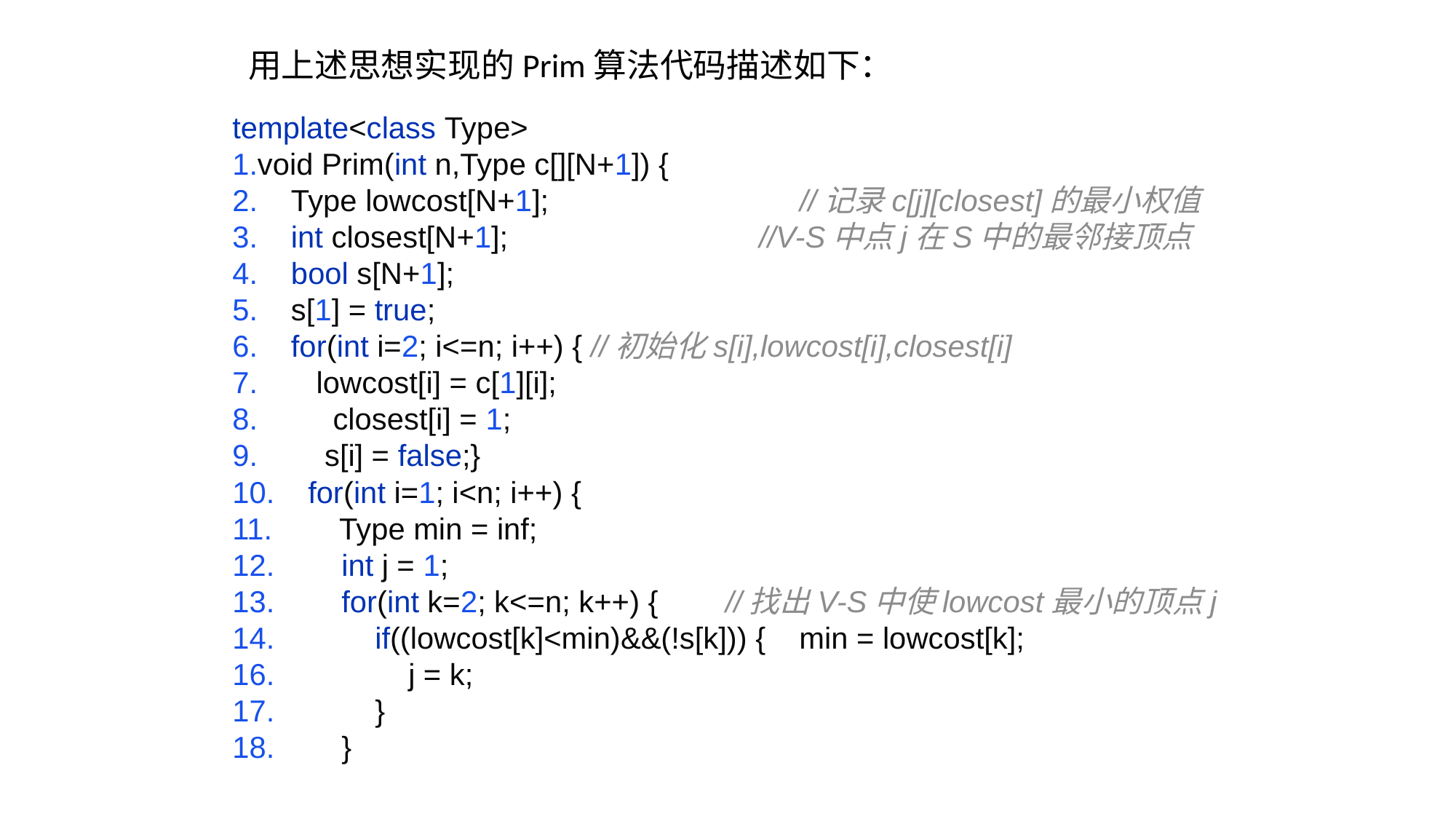

用上述思想实现的Prim算法代码描述如下：
template<class Type>
1.void Prim(int n,Type c[][N+1]) {
2.    Type lowcost[N+1];                              //记录c[j][closest]的最小权值
3.    int closest[N+1];                              //V-S中点j在S中的最邻接顶点
4.    bool s[N+1];
5.    s[1] = true;
6.    for(int i=2; i<=n; i++) { //初始化s[i],lowcost[i],closest[i]
7.       lowcost[i] = c[1][i];
8.         closest[i] = 1;
9.        s[i] = false;}
10.    for(int i=1; i<n; i++) {
11.        Type min = inf;
12.        int j = 1;
13.        for(int k=2; k<=n; k++) {        //找出V-S中使lowcost最小的顶点j
14.            if((lowcost[k]<min)&&(!s[k])) {    min = lowcost[k];
16.                j = k;
17.            }
18.        }